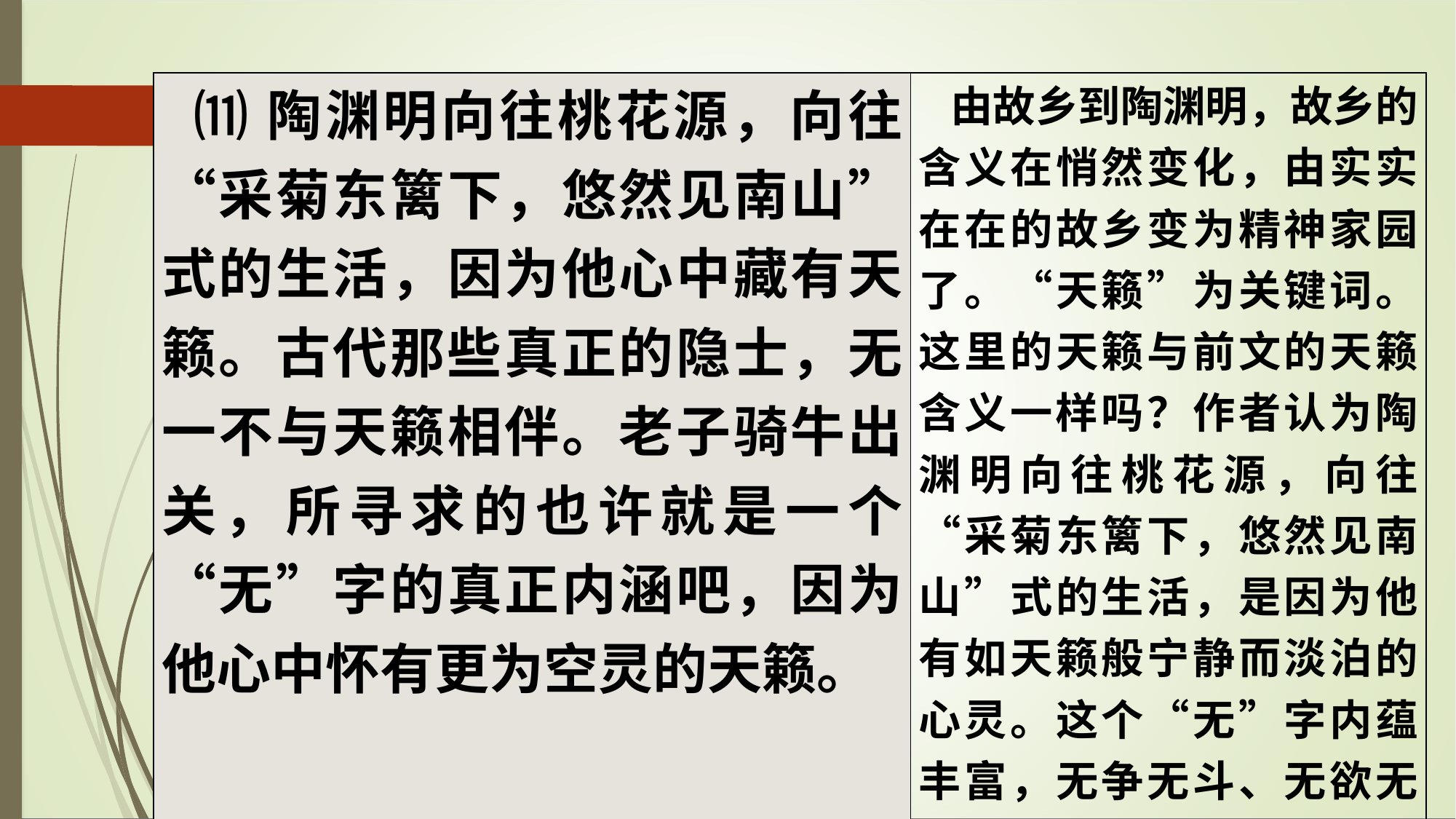

| ⑾陶渊明向往桃花源，向往“采菊东篱下，悠然见南山”式的生活，因为他心中藏有天籁。古代那些真正的隐士，无一不与天籁相伴。老子骑牛出关，所寻求的也许就是一个“无”字的真正内涵吧，因为他心中怀有更为空灵的天籁。 | 由故乡到陶渊明，故乡的含义在悄然变化，由实实在在的故乡变为精神家园了。“天籁”为关键词。这里的天籁与前文的天籁含义一样吗？作者认为陶渊明向往桃花源，向往“采菊东篱下，悠然见南山”式的生活，是因为他有如天籁般宁静而淡泊的心灵。这个“无”字内蕴丰富，无争无斗、无欲无求、无私忘我，达到内心淡泊宁静、和谐空灵的境界 |
| --- | --- |